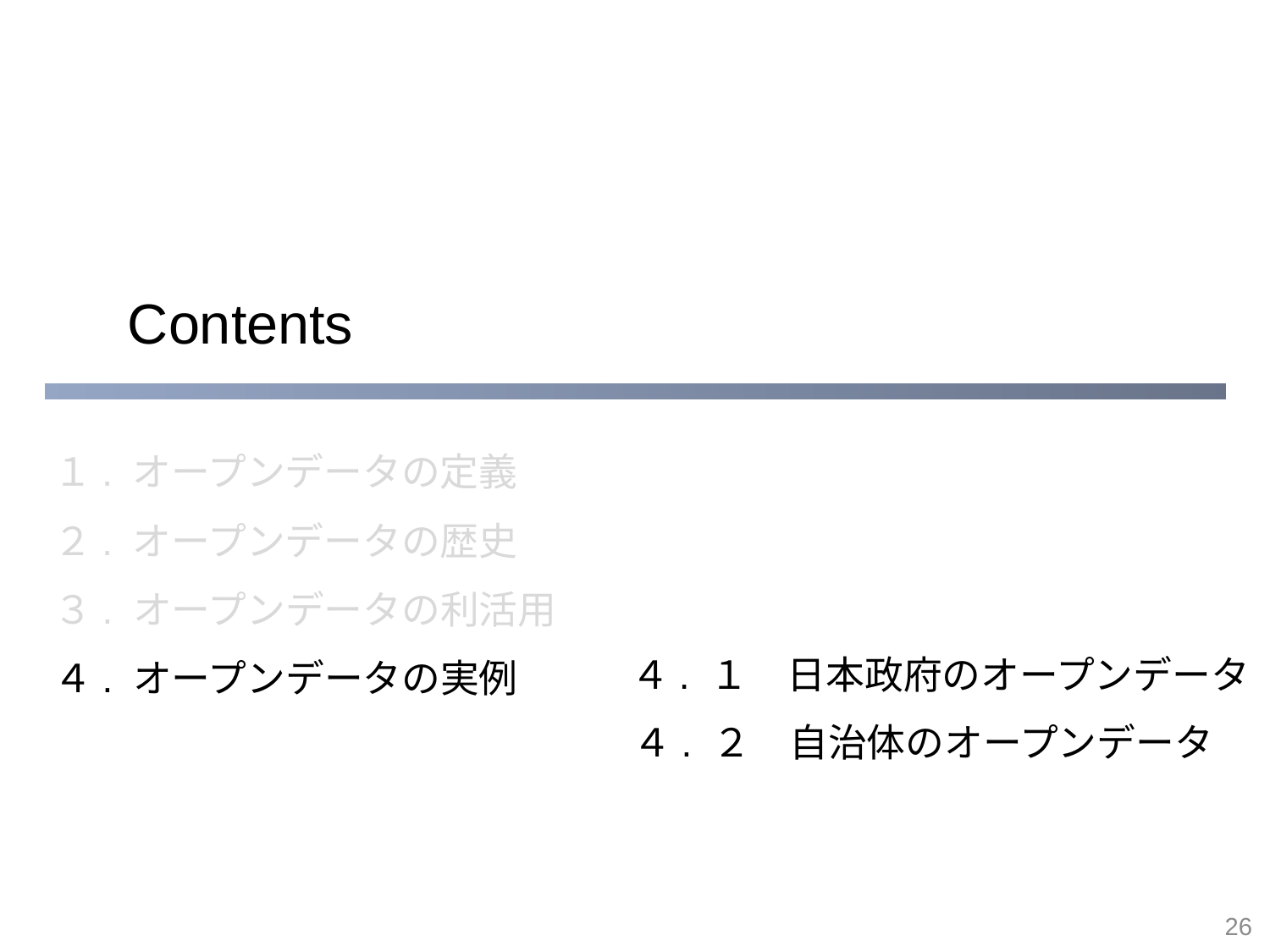

１. オープンデータの定義
２. オープンデータの歴史
３. オープンデータの利活用
４. １　日本政府のオープンデータ
４. オープンデータの実例
４. ２　自治体のオープンデータ
26